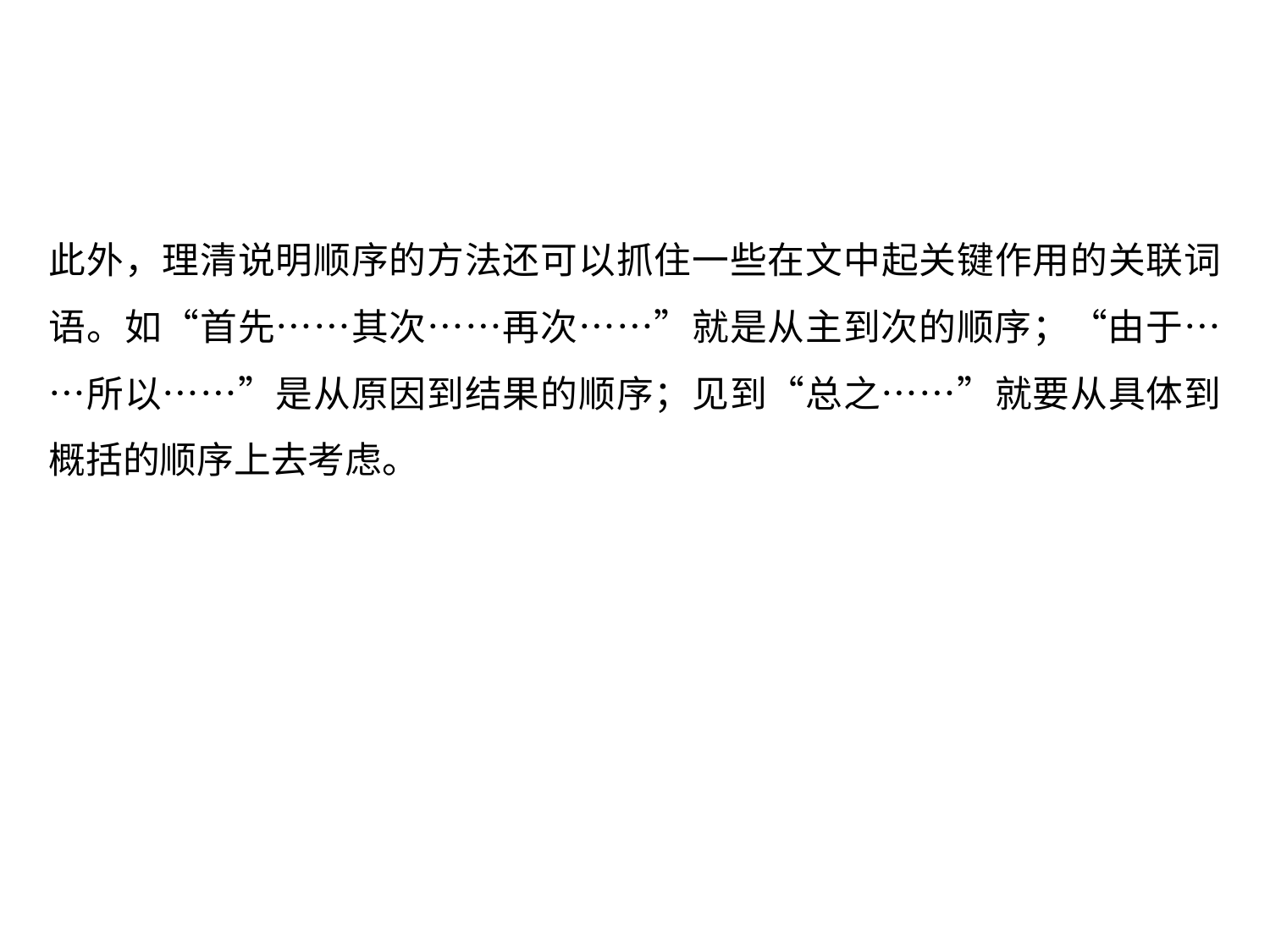

此外，理清说明顺序的方法还可以抓住一些在文中起关键作用的关联词语。如“首先……其次……再次……”就是从主到次的顺序；“由于……所以……”是从原因到结果的顺序；见到“总之……”就要从具体到概括的顺序上去考虑。